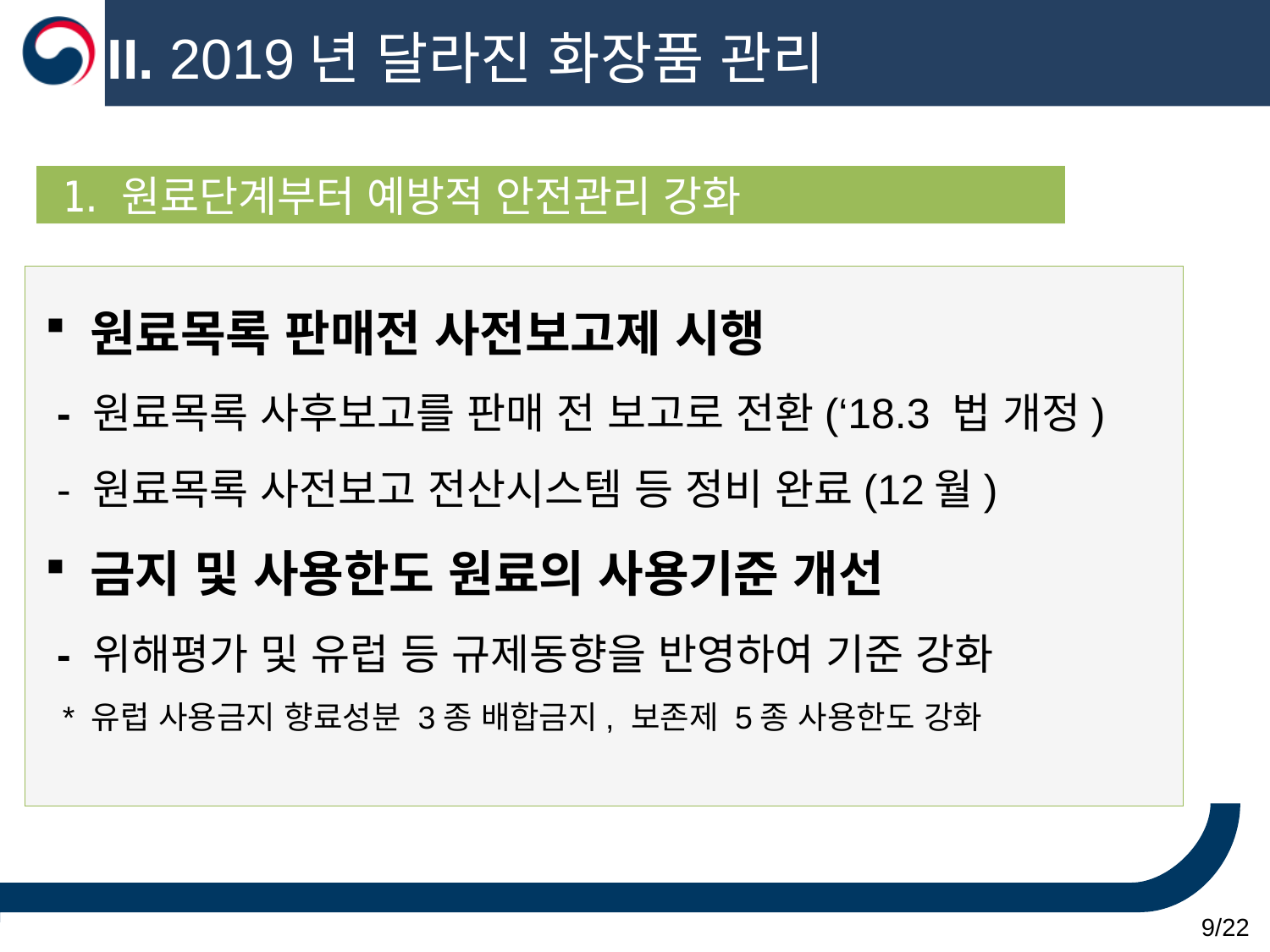

II. 2019년 달라진 화장품 관리
 1. 원료단계부터 예방적 안전관리 강화
 원료목록 판매전 사전보고제 시행
 - 원료목록 사후보고를 판매 전 보고로 전환(‘18.3 법 개정)
 - 원료목록 사전보고 전산시스템 등 정비 완료(12월)
 금지 및 사용한도 원료의 사용기준 개선
 - 위해평가 및 유럽 등 규제동향을 반영하여 기준 강화
  * 유럽 사용금지 향료성분 3종 배합금지, 보존제 5종 사용한도 강화

  9/22